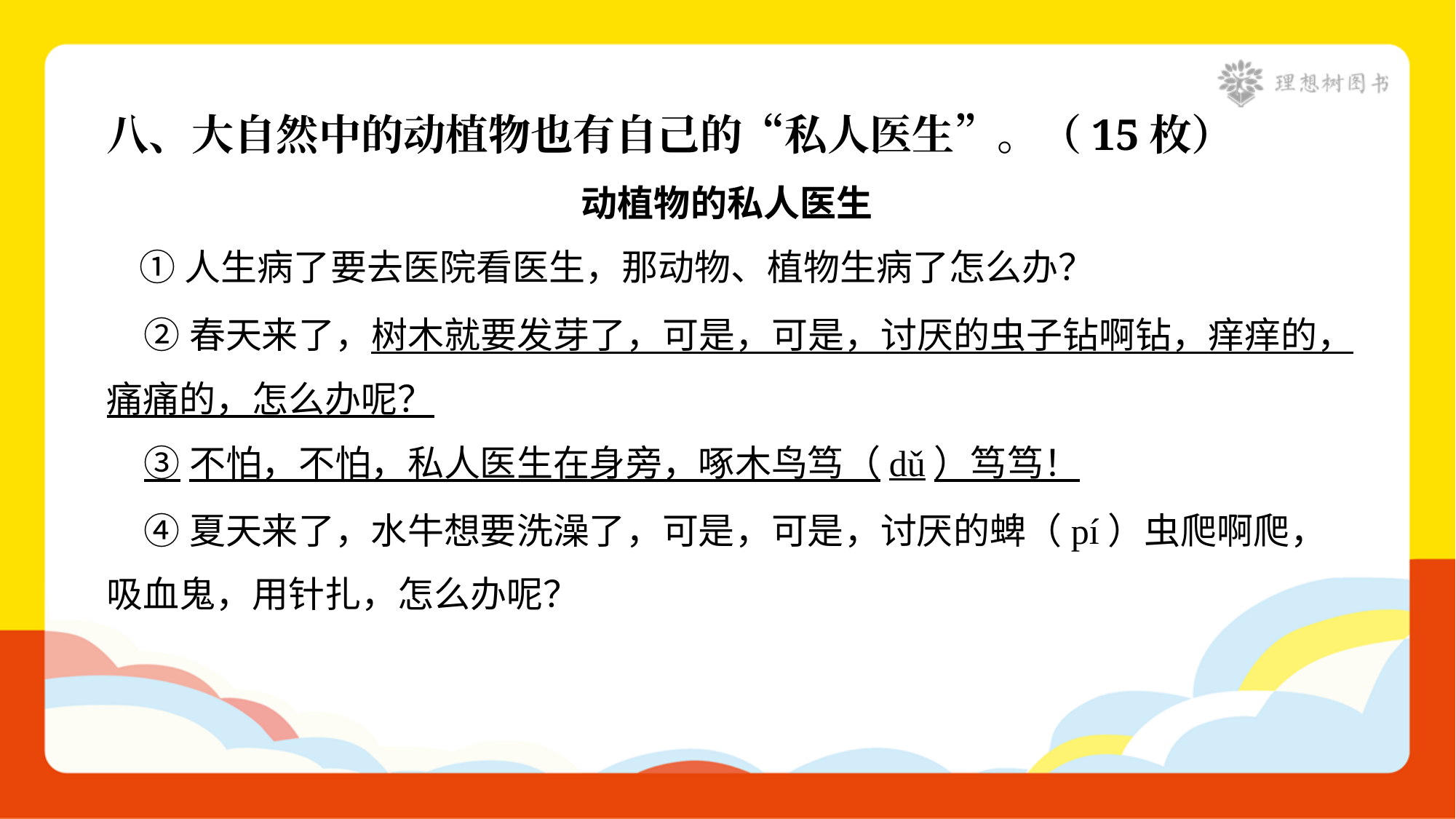

八、大自然中的动植物也有自己的“私人医生”。（15枚）
动植物的私人医生
    ①人生病了要去医院看医生，那动物、植物生病了怎么办？
    ②春天来了，树木就要发芽了，可是，可是，讨厌的虫子钻啊钻，痒痒的，
痛痛的，怎么办呢？
    ③不怕，不怕，私人医生在身旁，啄木鸟笃（dǔ）笃笃！
    ④夏天来了，水牛想要洗澡了，可是，可是，讨厌的蜱（pí）虫爬啊爬，
吸血鬼，用针扎，怎么办呢？